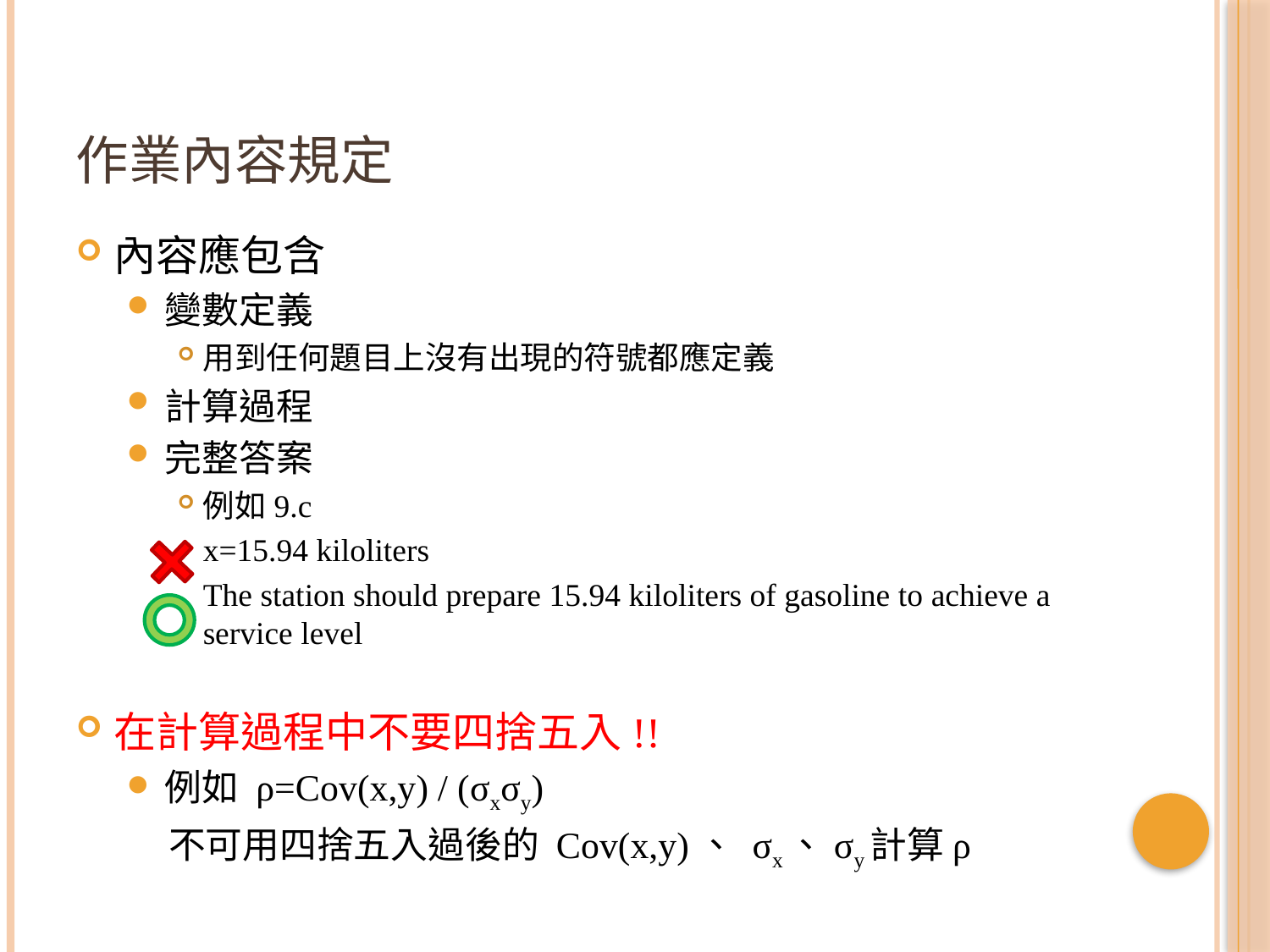

# 作業內容規定
內容應包含
變數定義
用到任何題目上沒有出現的符號都應定義
計算過程
完整答案
例如9.c
x=15.94 kiloliters
The station should prepare 15.94 kiloliters of gasoline to achieve a service level

在計算過程中不要四捨五入!!
例如 ρ=Cov(x,y) / (σxσy)
    不可用四捨五入過後的 Cov(x,y)、 σx、σy計算ρ